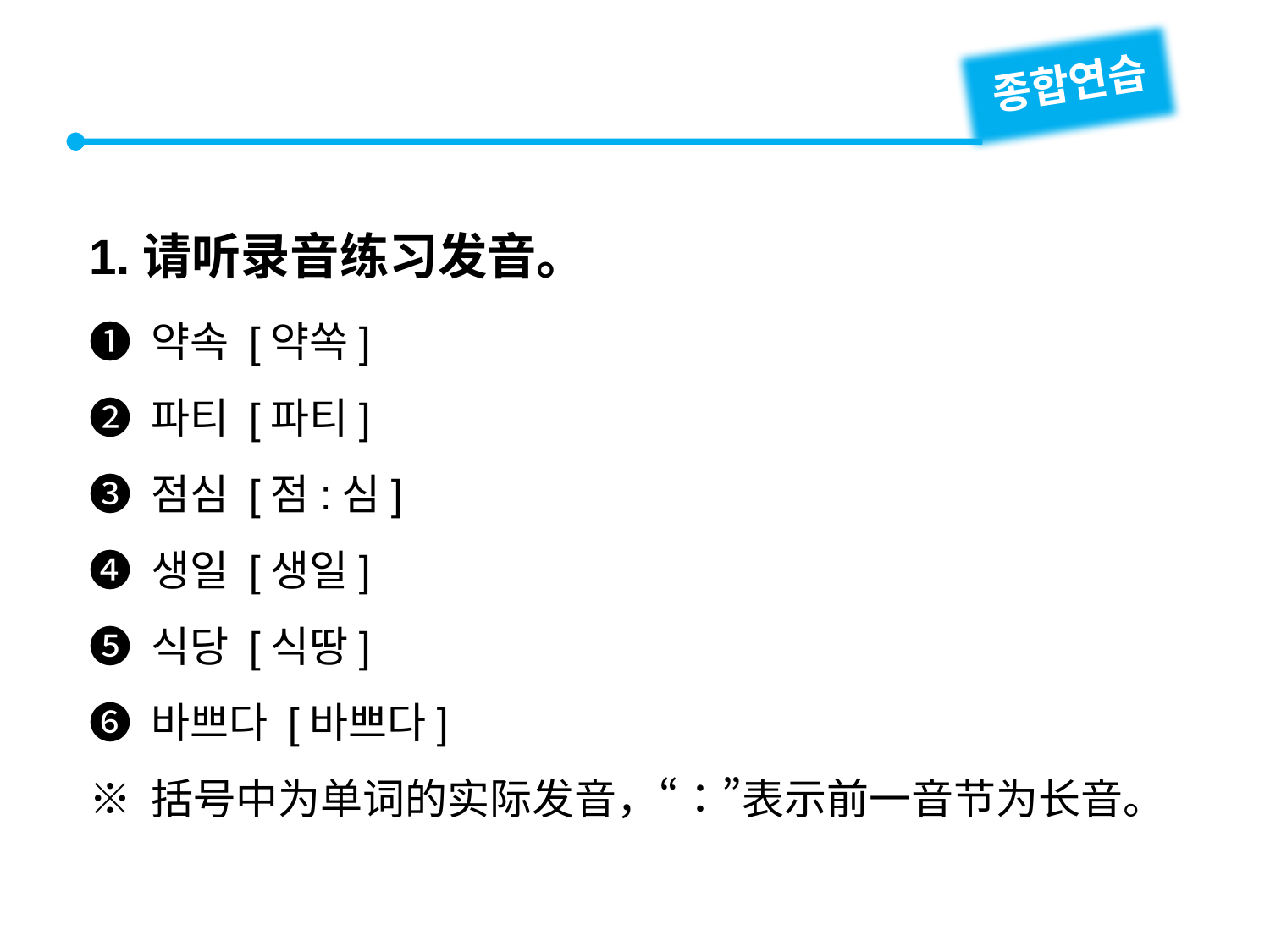

종합연습
1.请听录音练习发音。
❶ 약속 [약쏙]
❷ 파티 [파티]
❸ 점심 [점:심]
❹ 생일 [생일]
❺ 식당 [식땅]
❻ 바쁘다 [바쁘다]
※ 括号中为单词的实际发音，“：”表示前一音节为长音。